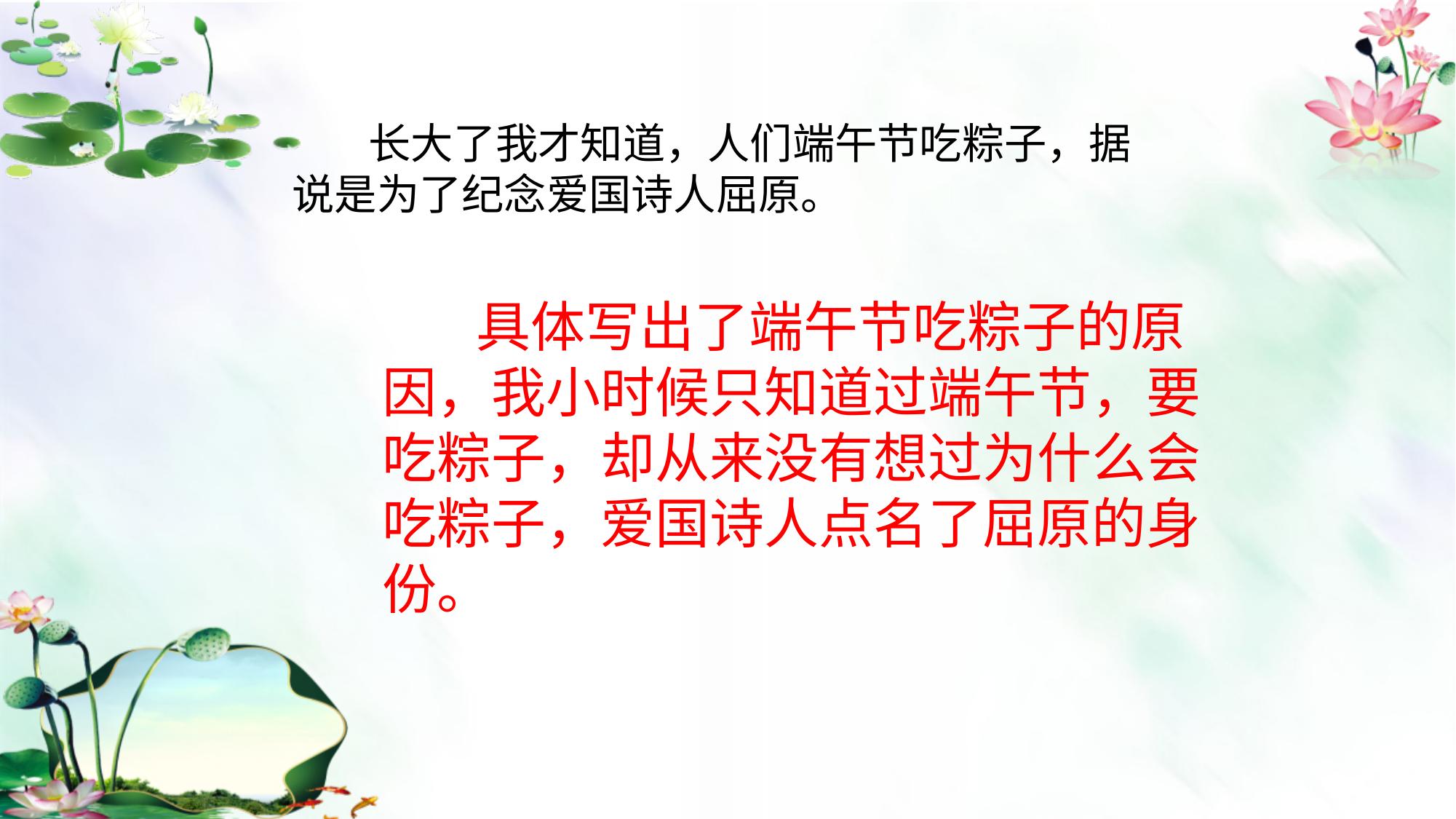

长大了我才知道，人们端午节吃粽子，据说是为了纪念爱国诗人屈原。
        具体写出了端午节吃粽子的原因，我小时候只知道过端午节，要吃粽子，却从来没有想过为什么会吃粽子，爱国诗人点名了屈原的身份。